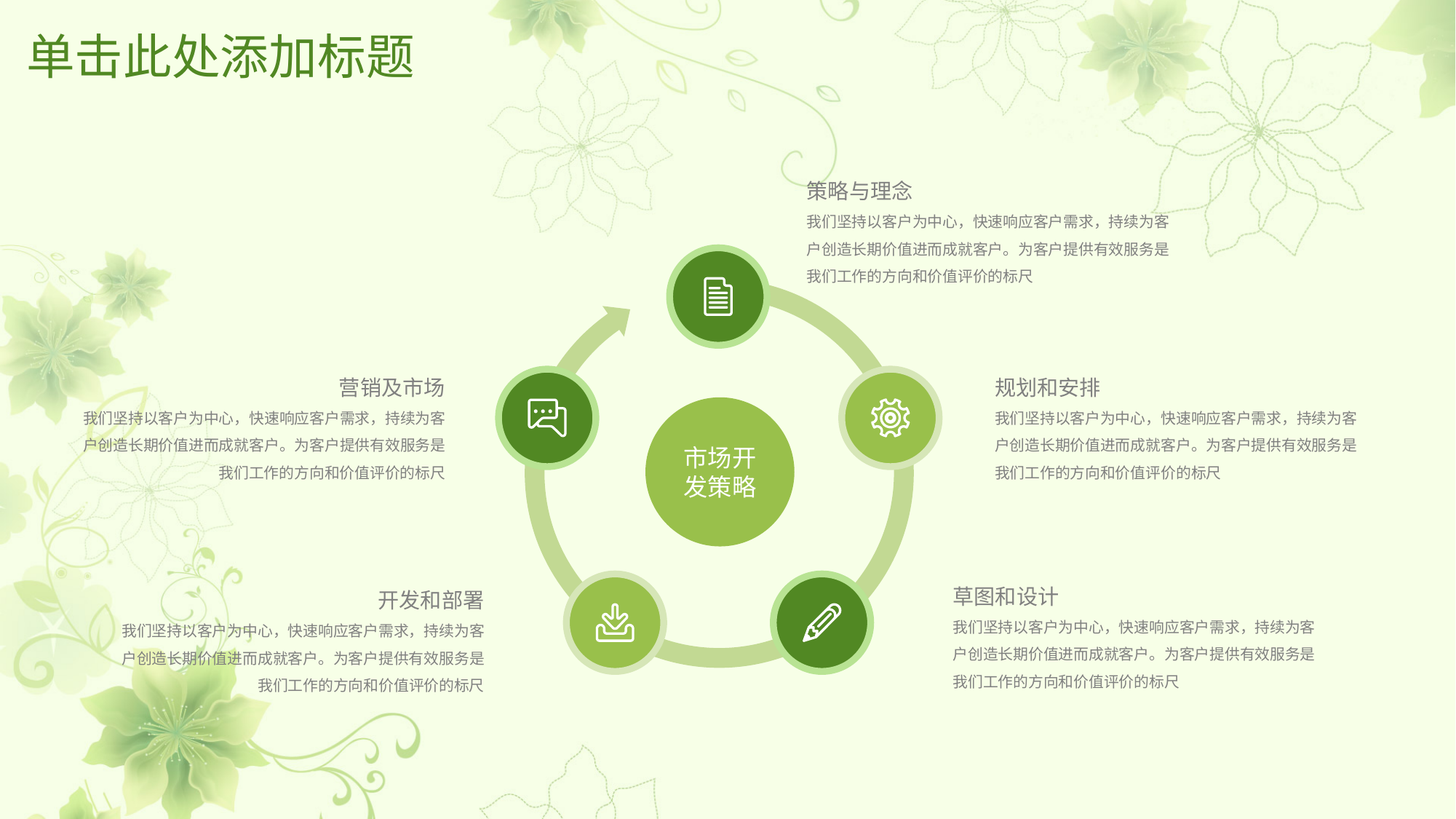

# 单击此处添加标题
策略与理念
我们坚持以客户为中心，快速响应客户需求，持续为客户创造长期价值进而成就客户。为客户提供有效服务是我们工作的方向和价值评价的标尺

营销及市场
我们坚持以客户为中心，快速响应客户需求，持续为客户创造长期价值进而成就客户。为客户提供有效服务是我们工作的方向和价值评价的标尺
规划和安排
我们坚持以客户为中心，快速响应客户需求，持续为客户创造长期价值进而成就客户。为客户提供有效服务是我们工作的方向和价值评价的标尺

市场开发策略
草图和设计
我们坚持以客户为中心，快速响应客户需求，持续为客户创造长期价值进而成就客户。为客户提供有效服务是我们工作的方向和价值评价的标尺

开发和部署
我们坚持以客户为中心，快速响应客户需求，持续为客户创造长期价值进而成就客户。为客户提供有效服务是我们工作的方向和价值评价的标尺